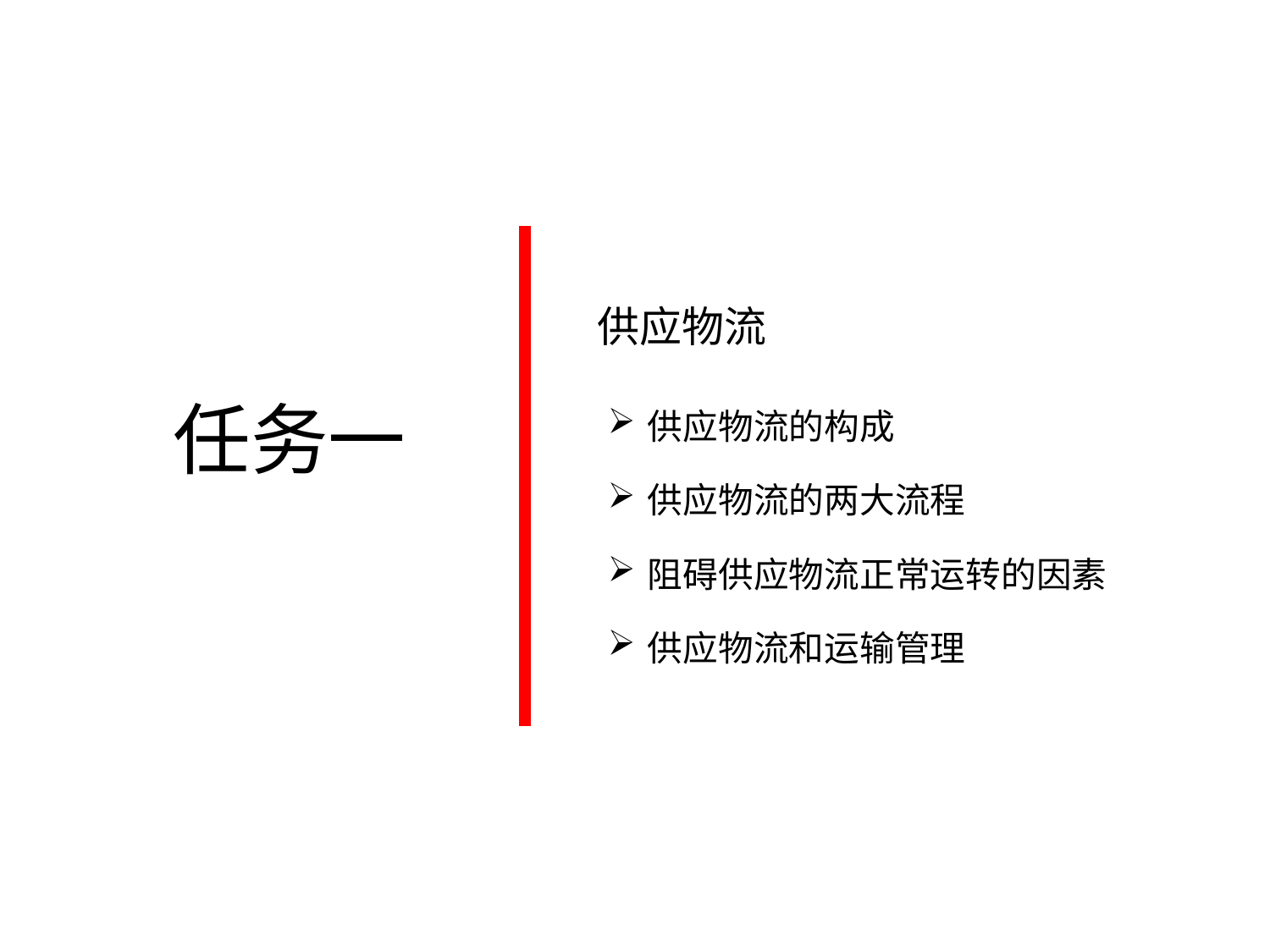

供应物流
供应物流的构成
供应物流的两大流程
阻碍供应物流正常运转的因素
供应物流和运输管理

任务一